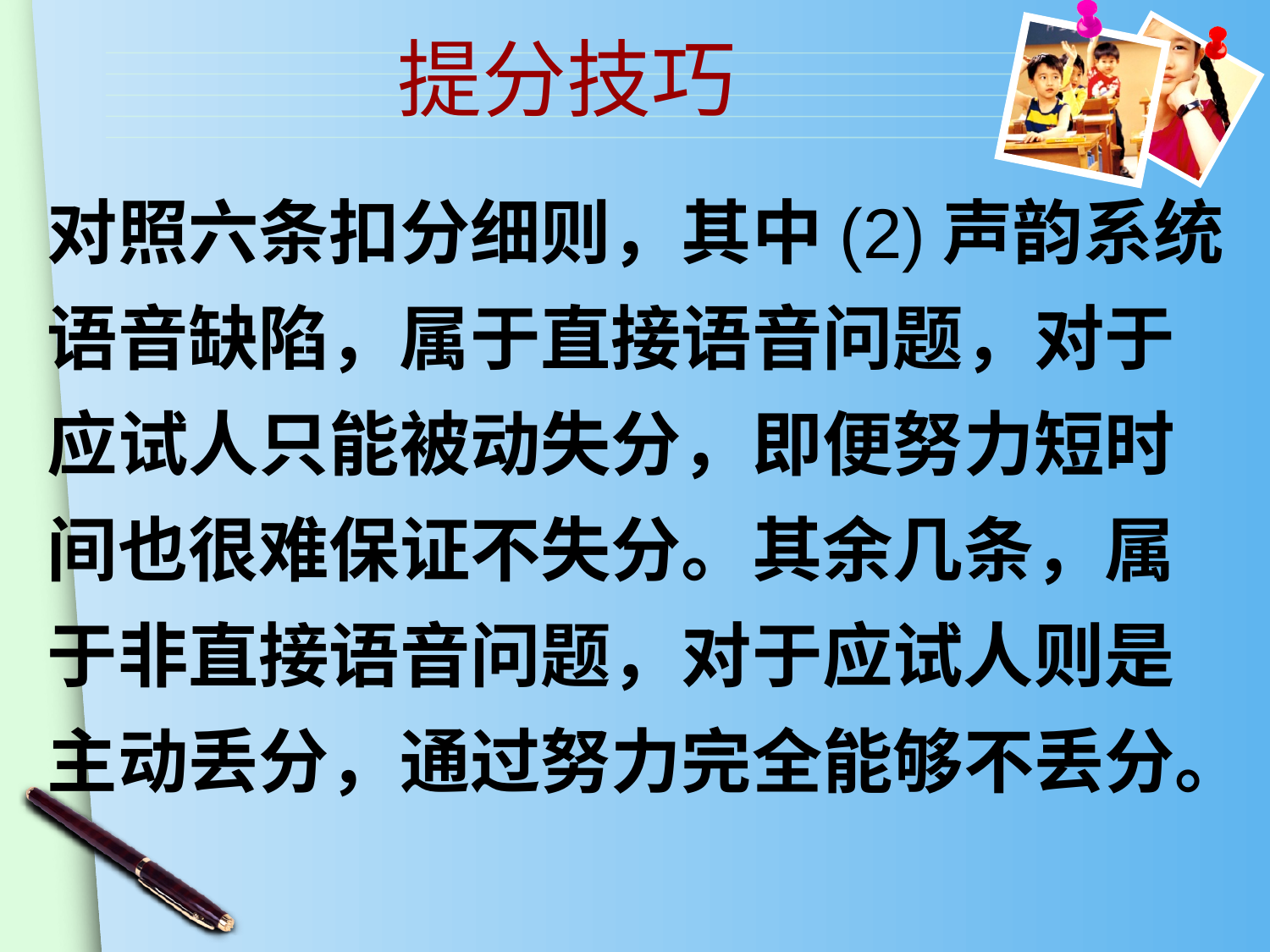

提分技巧
对照六条扣分细则，其中(2)声韵系统语音缺陷，属于直接语音问题，对于应试人只能被动失分，即便努力短时间也很难保证不失分。其余几条，属于非直接语音问题，对于应试人则是主动丢分，通过努力完全能够不丢分。